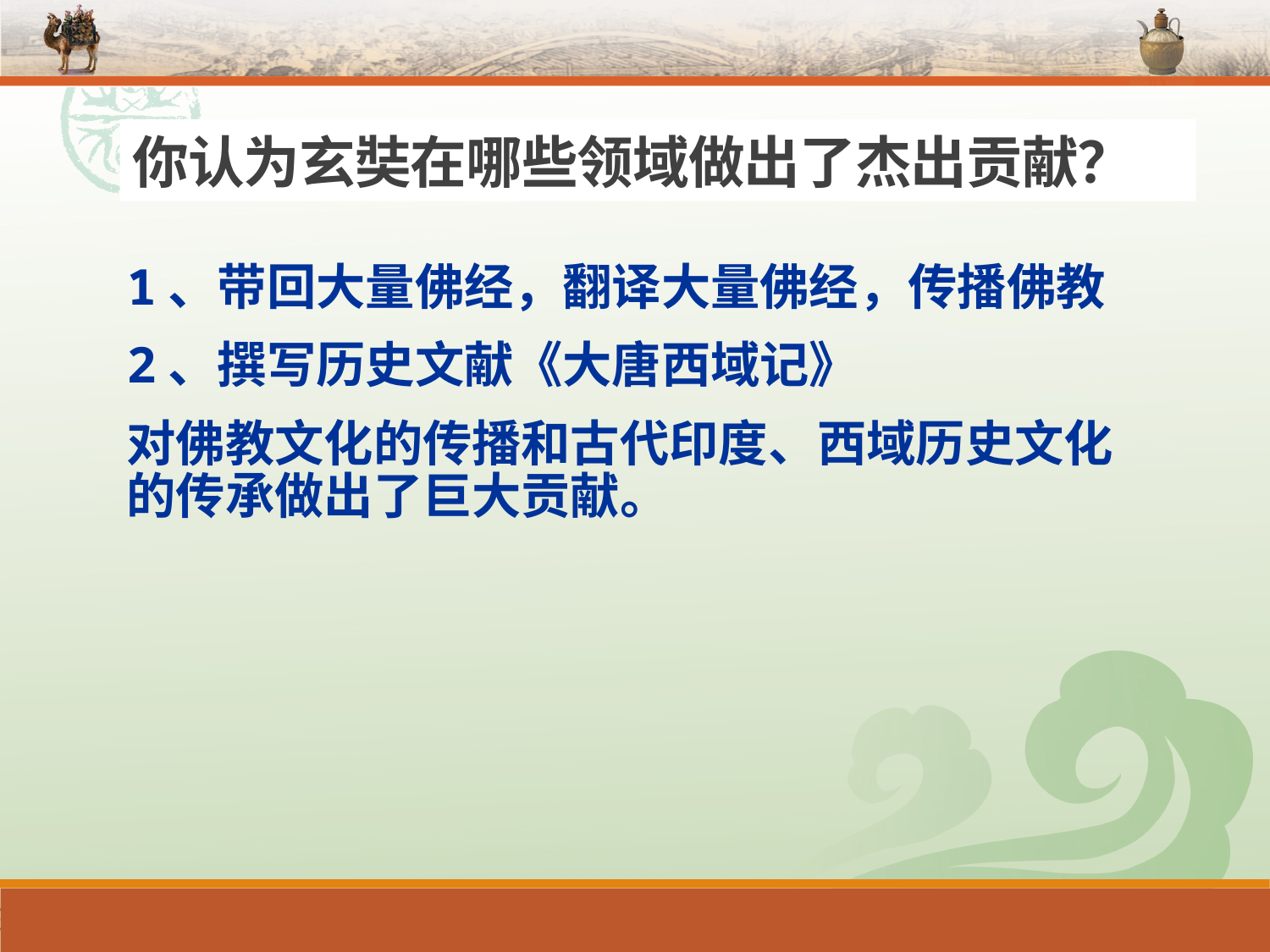

你认为玄奘在哪些领域做出了杰出贡献？
1、带回大量佛经，翻译大量佛经，传播佛教
2、撰写历史文献《大唐西域记》
对佛教文化的传播和古代印度、西域历史文化的传承做出了巨大贡献。